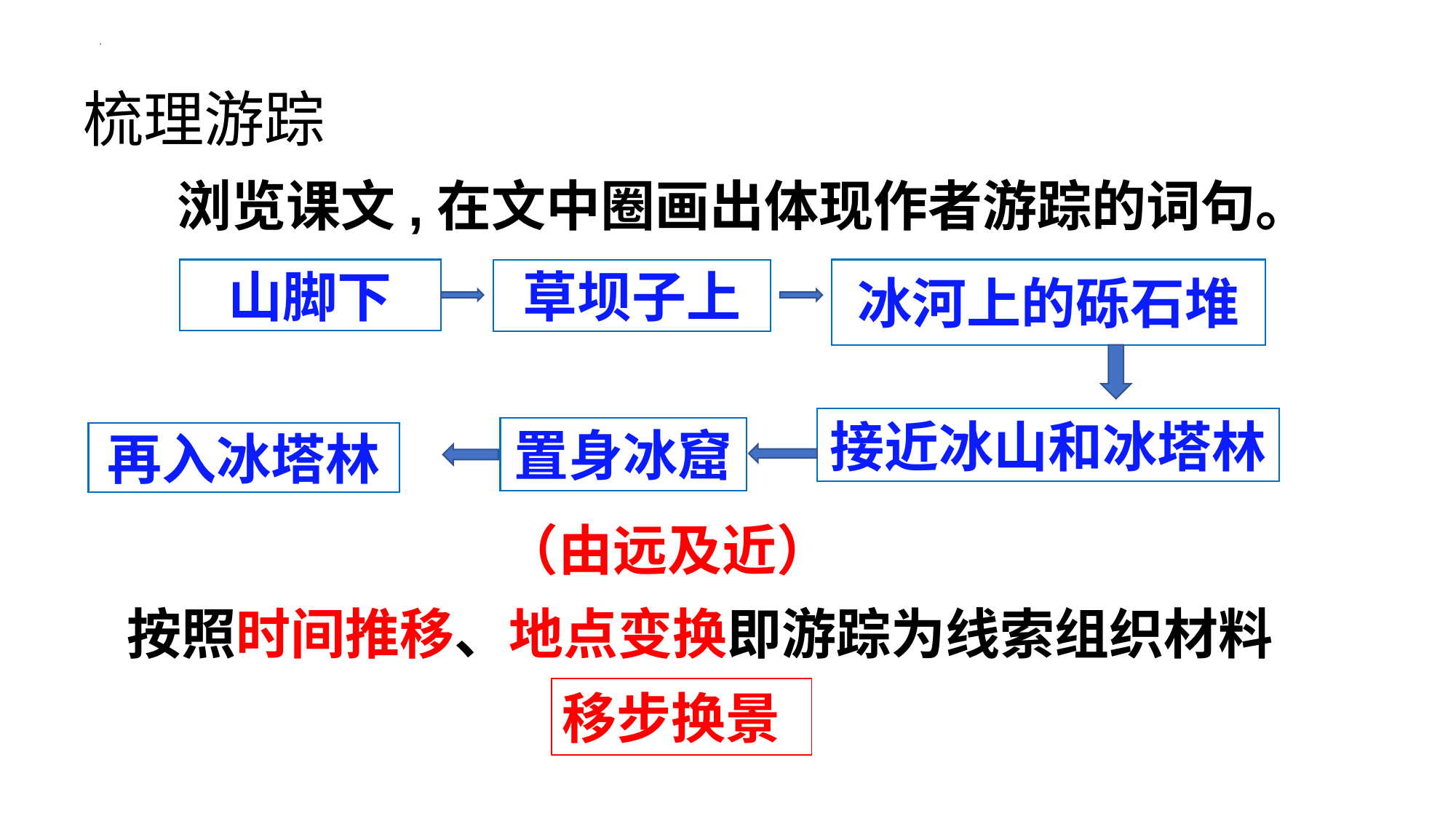

梳理游踪
   浏览课文,在文中圈画出体现作者游踪的词句。
山脚下
冰河上的砾石堆
草坝子上

接近冰山和冰塔林
置身冰窟
再入冰塔林

（由远及近）
按照时间推移、地点变换即游踪为线索组织材料
移步换景